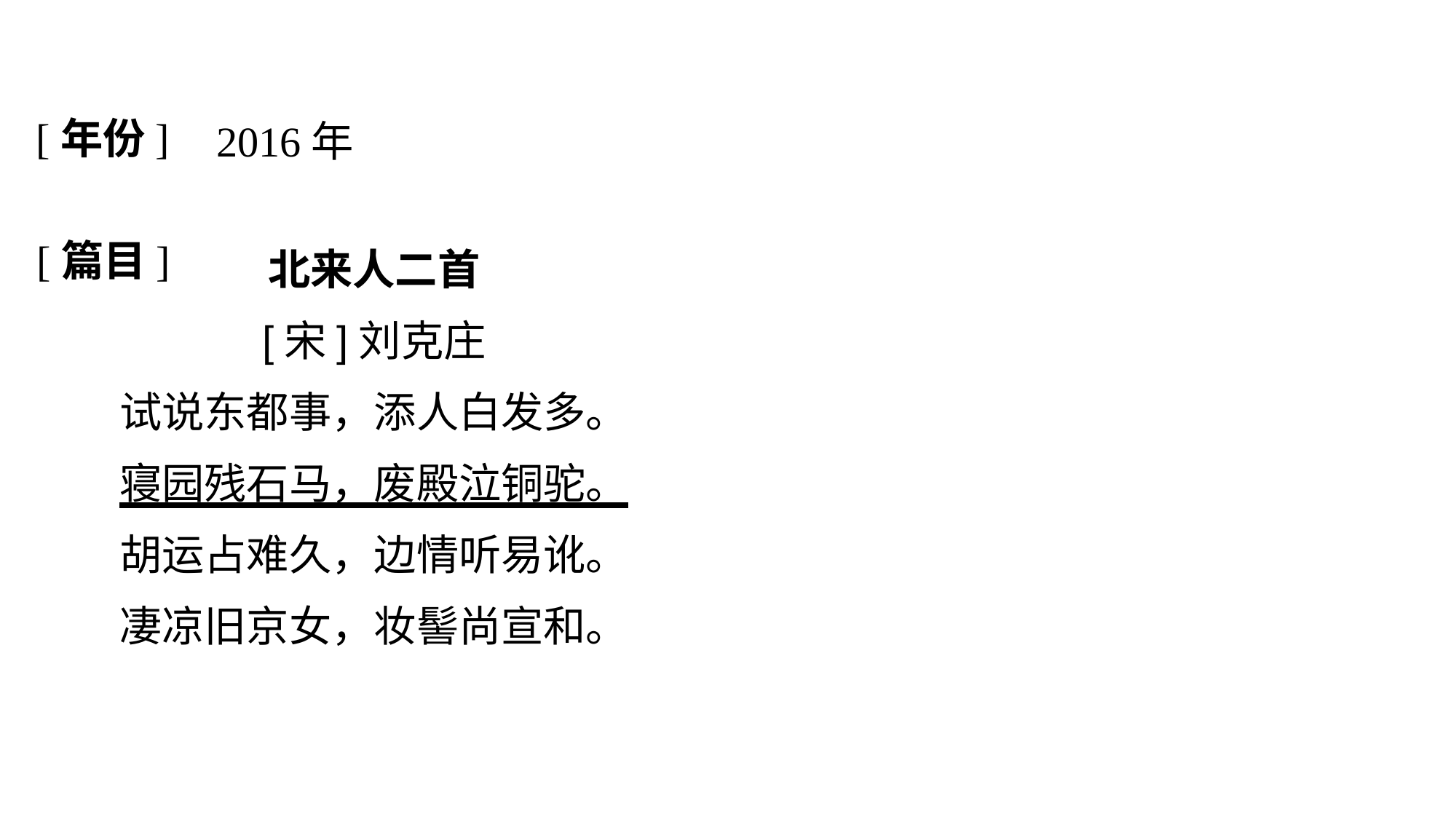

[年份]
2016年
[篇目]
北来人二首
[宋]刘克庄
试说东都事，添人白发多。
寝园残石马，废殿泣铜驼。
胡运占难久，边情听易讹。
凄凉旧京女，妆髻尚宣和。